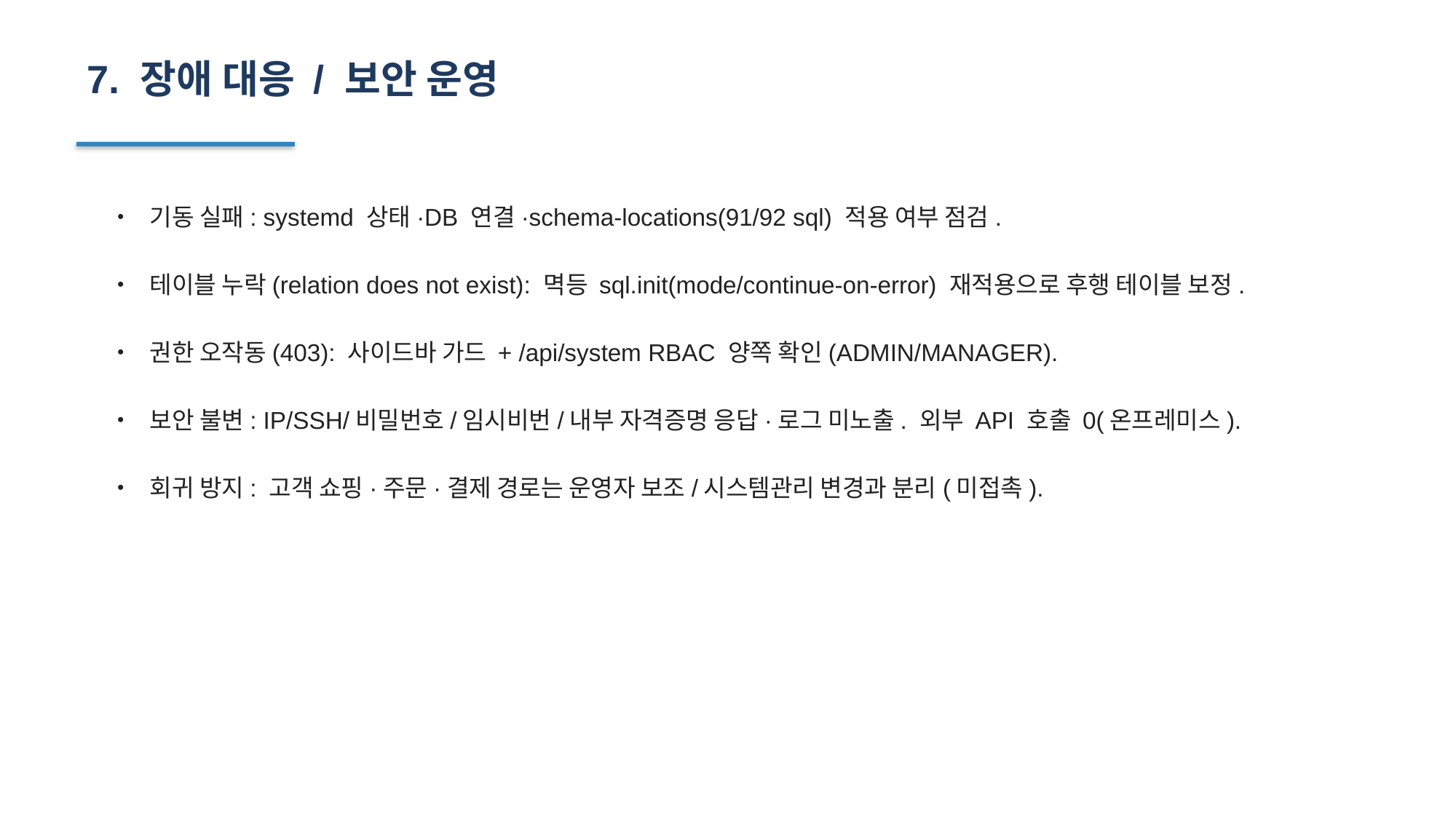

7. 장애 대응 / 보안 운영

•  기동 실패: systemd 상태·DB 연결·schema-locations(91/92 sql) 적용 여부 점검.
•  테이블 누락(relation does not exist): 멱등 sql.init(mode/continue-on-error) 재적용으로 후행 테이블 보정.
•  권한 오작동(403): 사이드바 가드 + /api/system RBAC 양쪽 확인(ADMIN/MANAGER).
•  보안 불변: IP/SSH/비밀번호/임시비번/내부 자격증명 응답·로그 미노출. 외부 API 호출 0(온프레미스).
•  회귀 방지: 고객 쇼핑·주문·결제 경로는 운영자 보조/시스템관리 변경과 분리(미접촉).